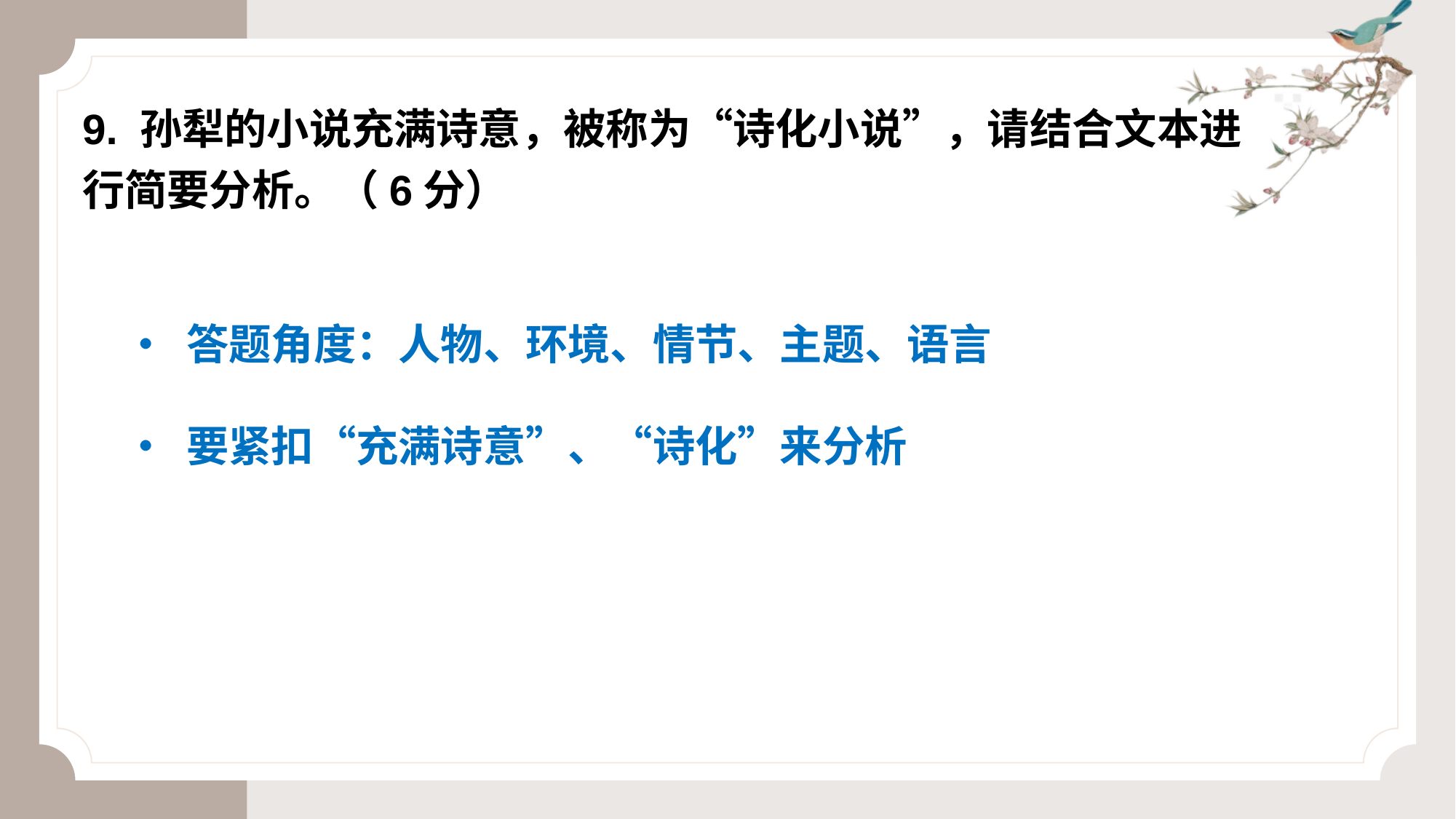

9. 孙犁的小说充满诗意，被称为“诗化小说”，请结合文本进行简要分析。（6分）
• 答题角度：人物、环境、情节、主题、语言

• 要紧扣“充满诗意”、“诗化”来分析